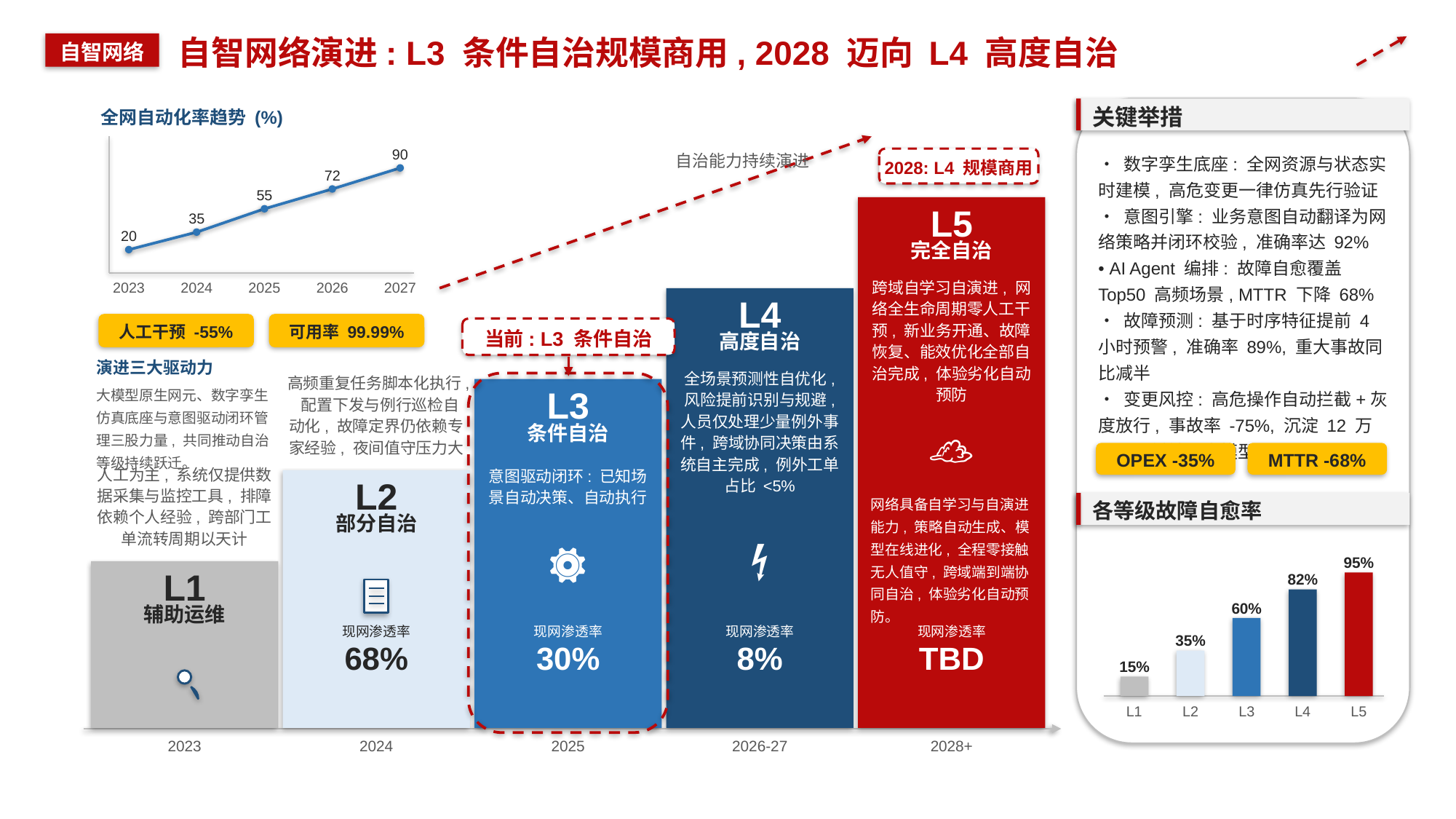

自智网络演进: L3 条件自治规模商用, 2028 迈向 L4 高度自治

自智网络

关键举措
全网自动化率趋势 (%)
90
• 数字孪生底座: 全网资源与状态实时建模, 高危变更一律仿真先行验证
• 意图引擎: 业务意图自动翻译为网络策略并闭环校验, 准确率达 92%
• AI Agent 编排: 故障自愈覆盖 Top50 高频场景, MTTR 下降 68%
• 故障预测: 基于时序特征提前 4 小时预警, 准确率 89%, 重大事故同比减半
• 变更风控: 高危操作自动拦截+灰度放行, 事故率 -75%, 沉淀 12 万工单语料精调大模型
自治能力持续演进

2028: L4 规模商用
72

55

L5

35
20

完全自治

跨域自学习自演进, 网络全生命周期零人工干预, 新业务开通、故障恢复、能效优化全部自治完成, 体验劣化自动预防
2023
2024
2025
2026
2027
L4

人工干预 -55%

可用率 99.99%

当前: L3 条件自治
高度自治
演进三大驱动力
全场景预测性自优化, 风险提前识别与规避, 人员仅处理少量例外事件, 跨域协同决策由系统自主完成, 例外工单占比 <5%
高频重复任务脚本化执行, 配置下发与例行巡检自动化, 故障定界仍依赖专家经验, 夜间值守压力大

L3
大模型原生网元、数字孪生仿真底座与意图驱动闭环管理三股力量, 共同推动自治等级持续跃迁。

条件自治
☁

OPEX -35%

MTTR -68%
意图驱动闭环: 已知场景自动决策、自动执行
人工为主, 系统仅提供数据采集与监控工具, 排障依赖个人经验, 跨部门工单流转周期以天计
L2

网络具备自学习与自演进能力, 策略自动生成、模型在线进化, 全程零接触无人值守, 跨域端到端协同自治, 体验劣化自动预防。

各等级故障自愈率
部分自治
⚡
⚙
95%
L1

82%

60%
辅助运维

现网渗透率
现网渗透率
现网渗透率
现网渗透率
35%
68%
30%
8%
TBD

15%

L1
L2
L3
L4
L5
2023
2024
2025
2026-27
2028+